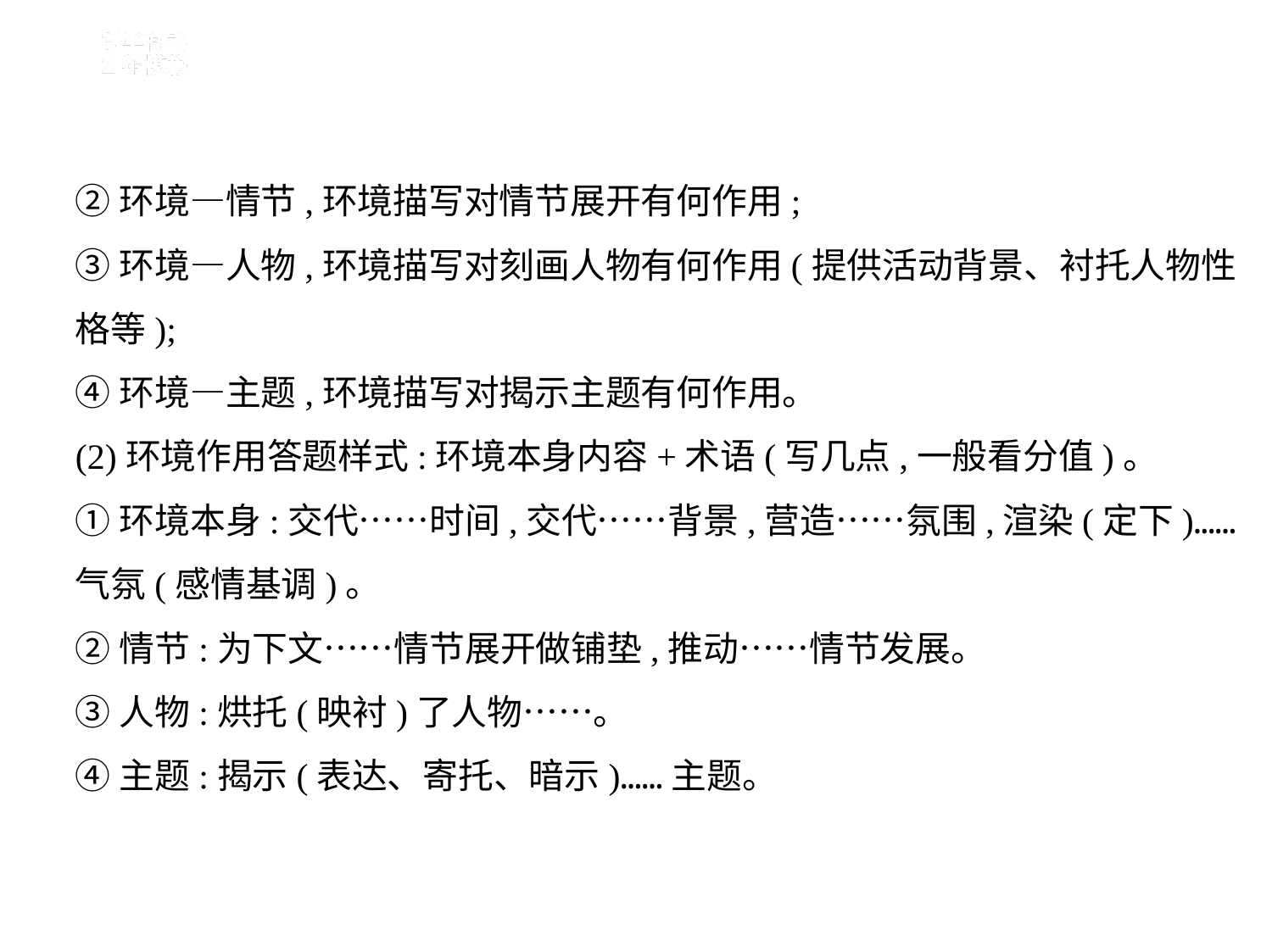

②环境—情节,环境描写对情节展开有何作用;
③环境—人物,环境描写对刻画人物有何作用(提供活动背景、衬托人物性
格等);
④环境—主题,环境描写对揭示主题有何作用。
(2)环境作用答题样式:环境本身内容+术语(写几点,一般看分值)。
①环境本身:交代……时间,交代……背景,营造……氛围,渲染(定下)……
气氛(感情基调)。
②情节:为下文……情节展开做铺垫,推动……情节发展。
③人物:烘托(映衬)了人物……。
④主题:揭示(表达、寄托、暗示)……主题。